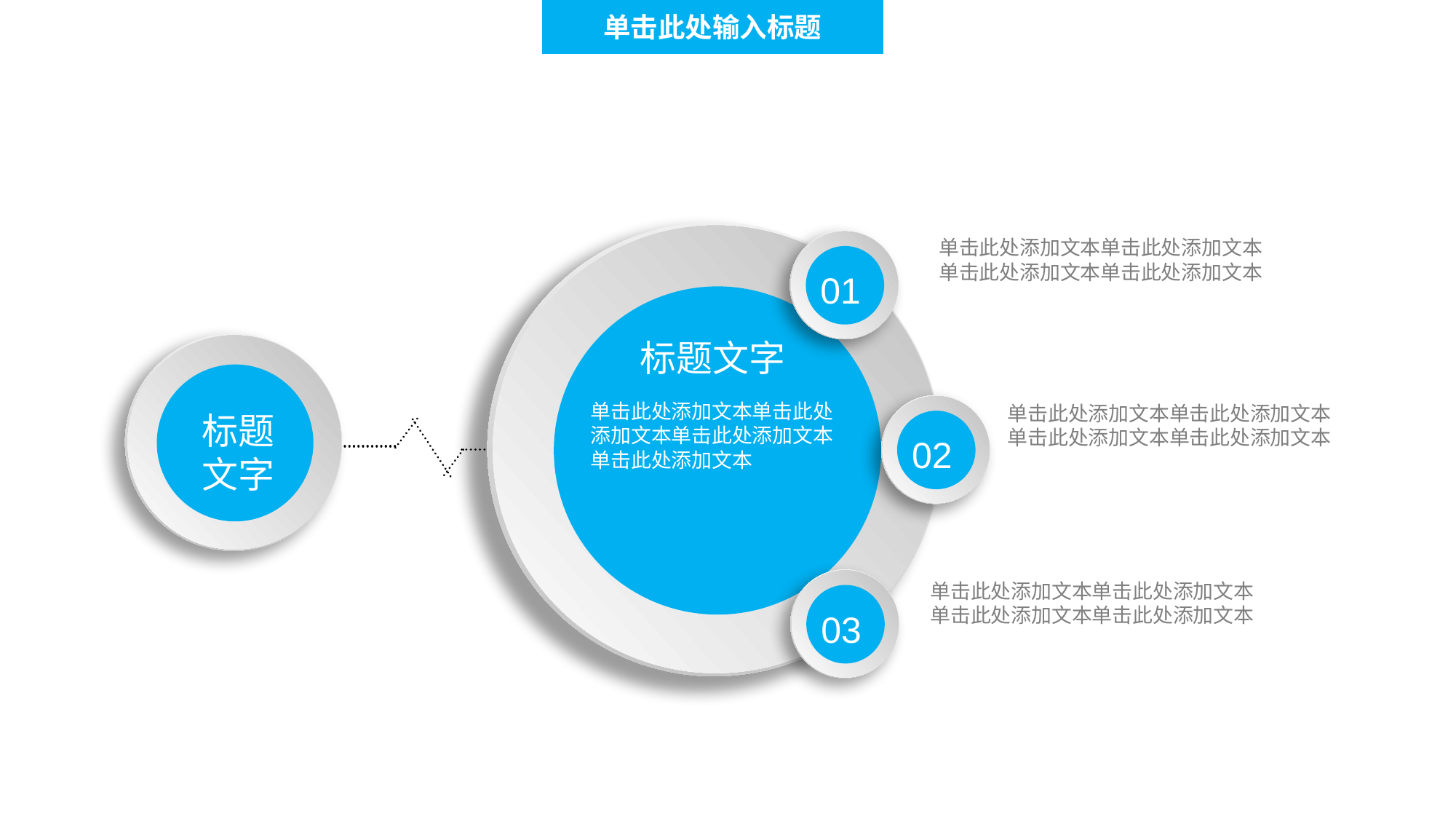

单击此处输入标题

标题文字
单击此处添加文本单击此处添加文本单击此处添加文本单击此处添加文本

01
单击此处添加文本单击此处添加文本
单击此处添加文本单击此处添加文本

标题
文字

02
单击此处添加文本单击此处添加文本
单击此处添加文本单击此处添加文本

03
单击此处添加文本单击此处添加文本
单击此处添加文本单击此处添加文本